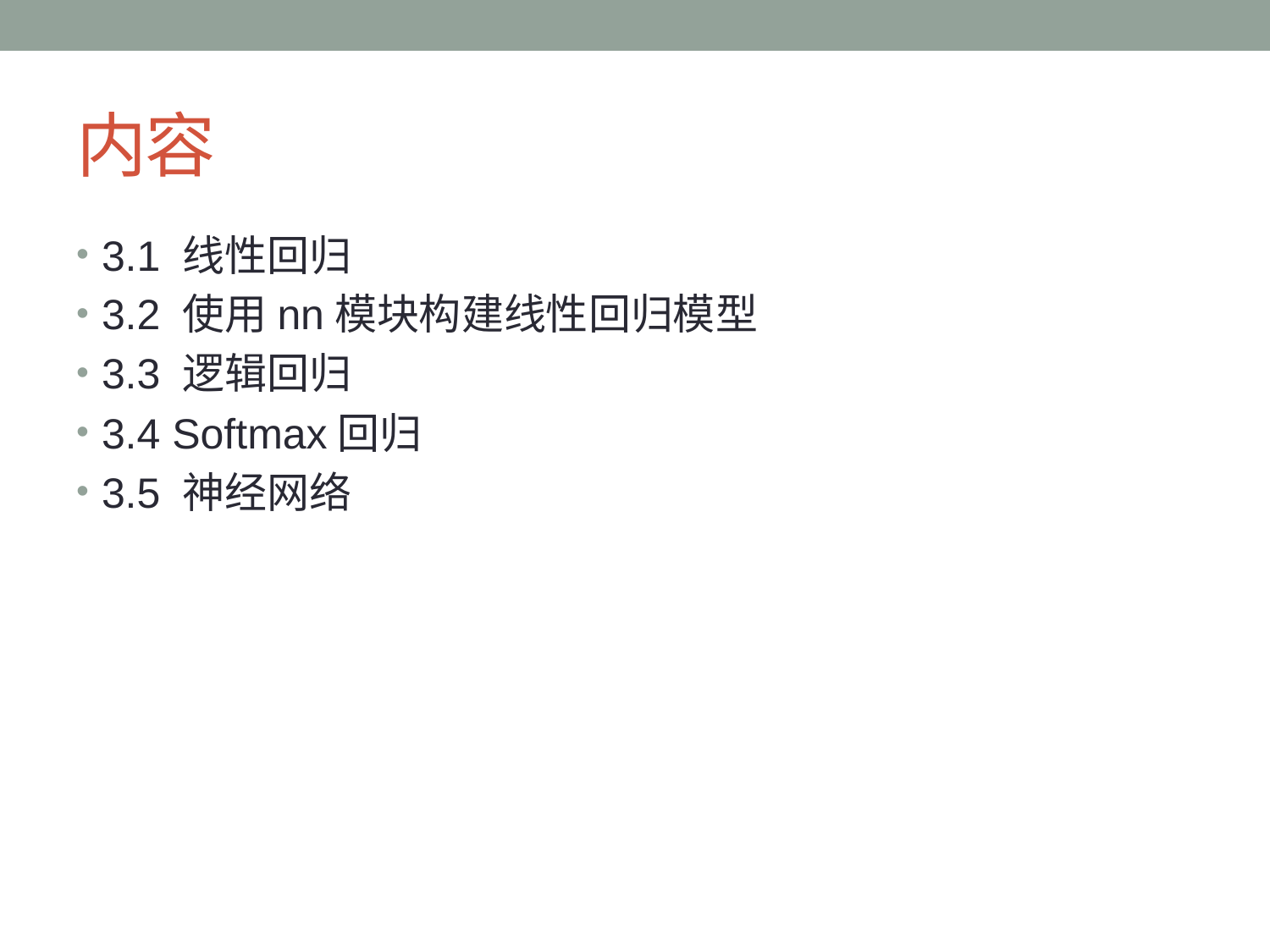

# 内容
3.1 线性回归
3.2 使用nn模块构建线性回归模型
3.3 逻辑回归
3.4 Softmax回归
3.5 神经网络